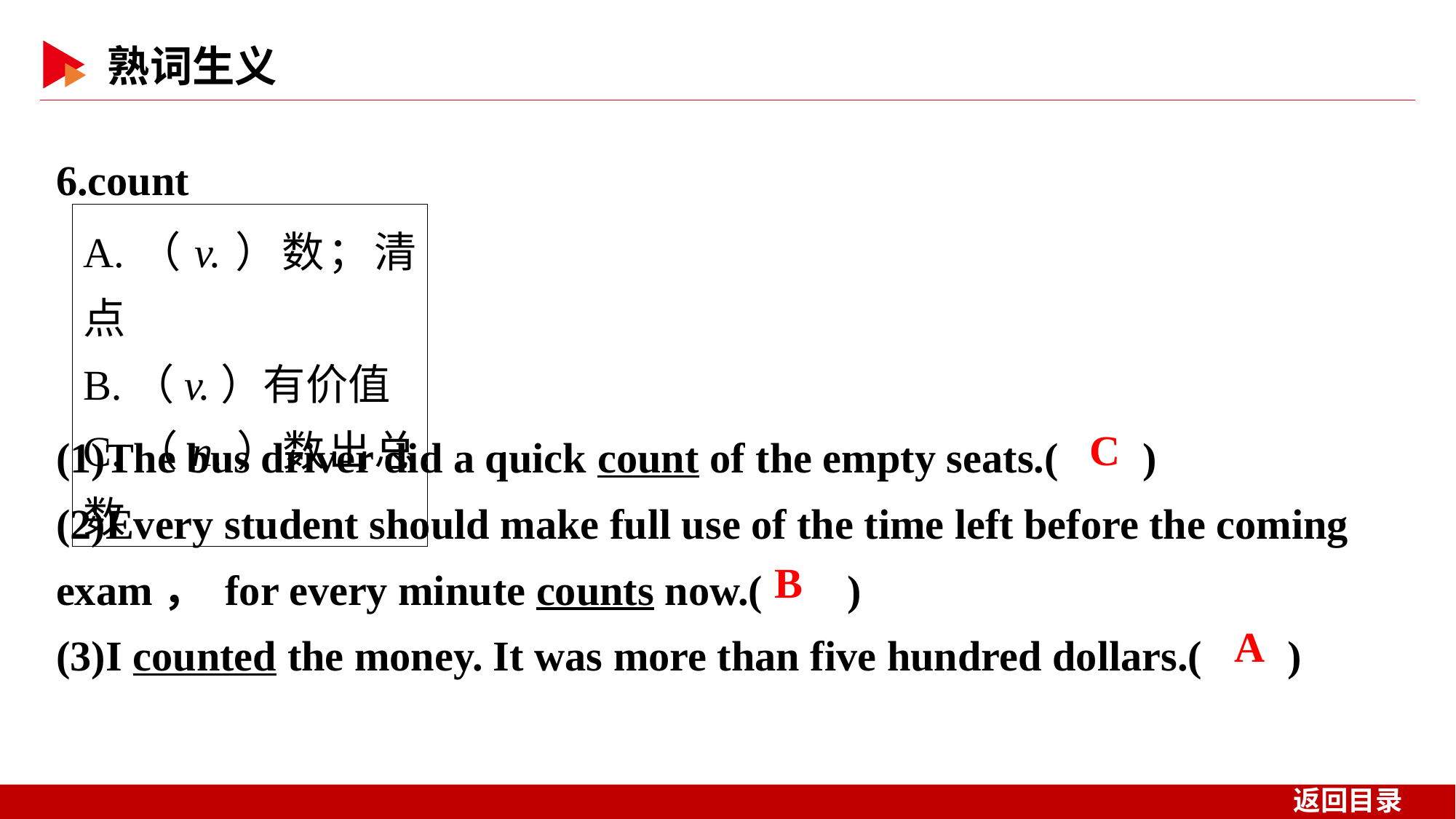

6.count
A.（v.）数；清点
B.（v.）有价值
C.（n.）数出总数
(1)The bus driver did a quick count of the empty seats.(        )
(2)Every student should make full use of the time left before the coming exam， for every minute counts now.(        )
(3)I counted the money. It was more than five hundred dollars.(        )
   C
   B
   A